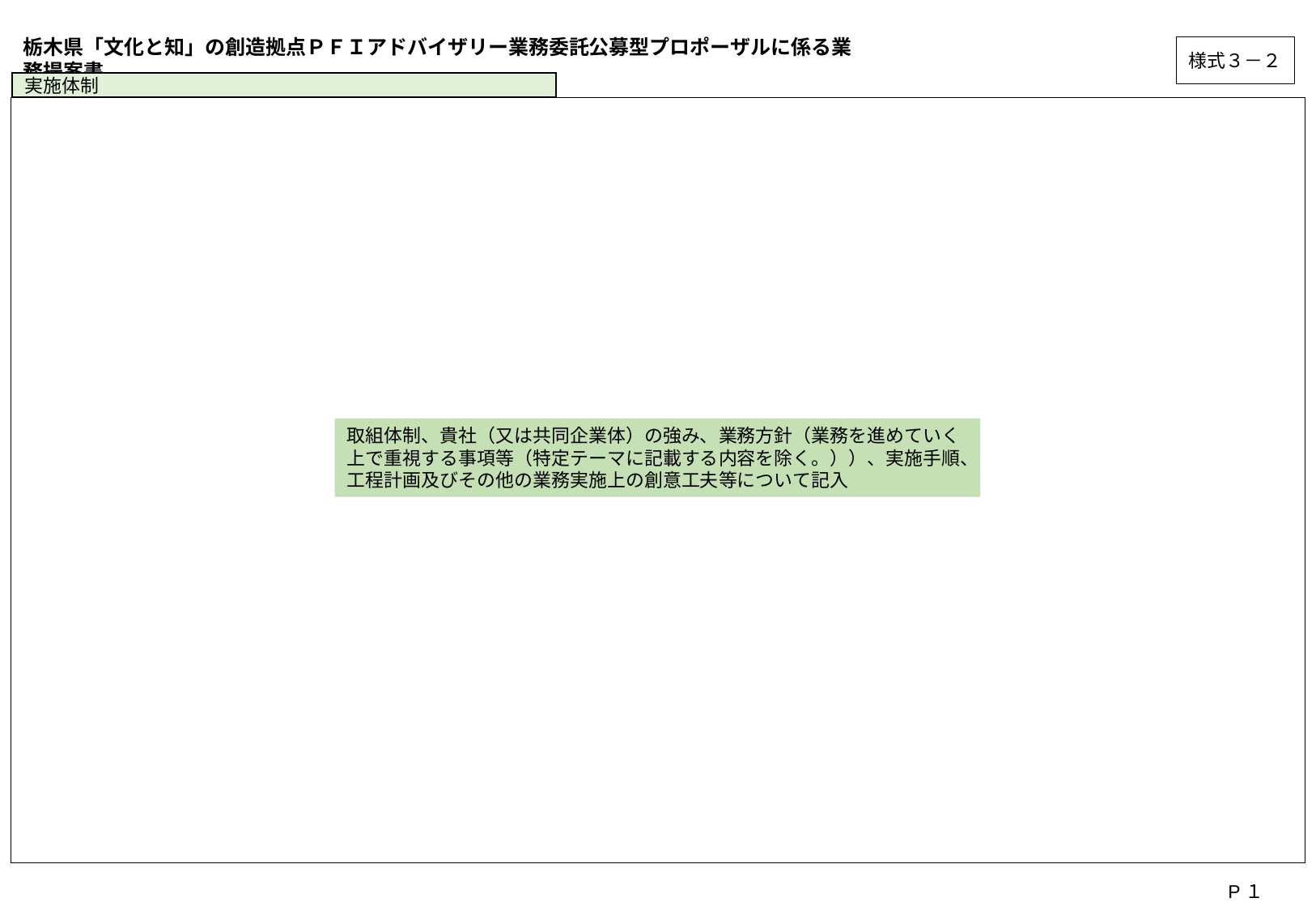

栃木県「文化と知」の創造拠点ＰＦＩアドバイザリー業務委託公募型プロポーザルに係る業務提案書
様式３－２
実施体制

取組体制、貴社（又は共同企業体）の強み、業務方針（業務を進めていく上で重視する事項等（特定テーマに記載する内容を除く。））、実施手順、工程計画及びその他の業務実施上の創意工夫等について記入
P１